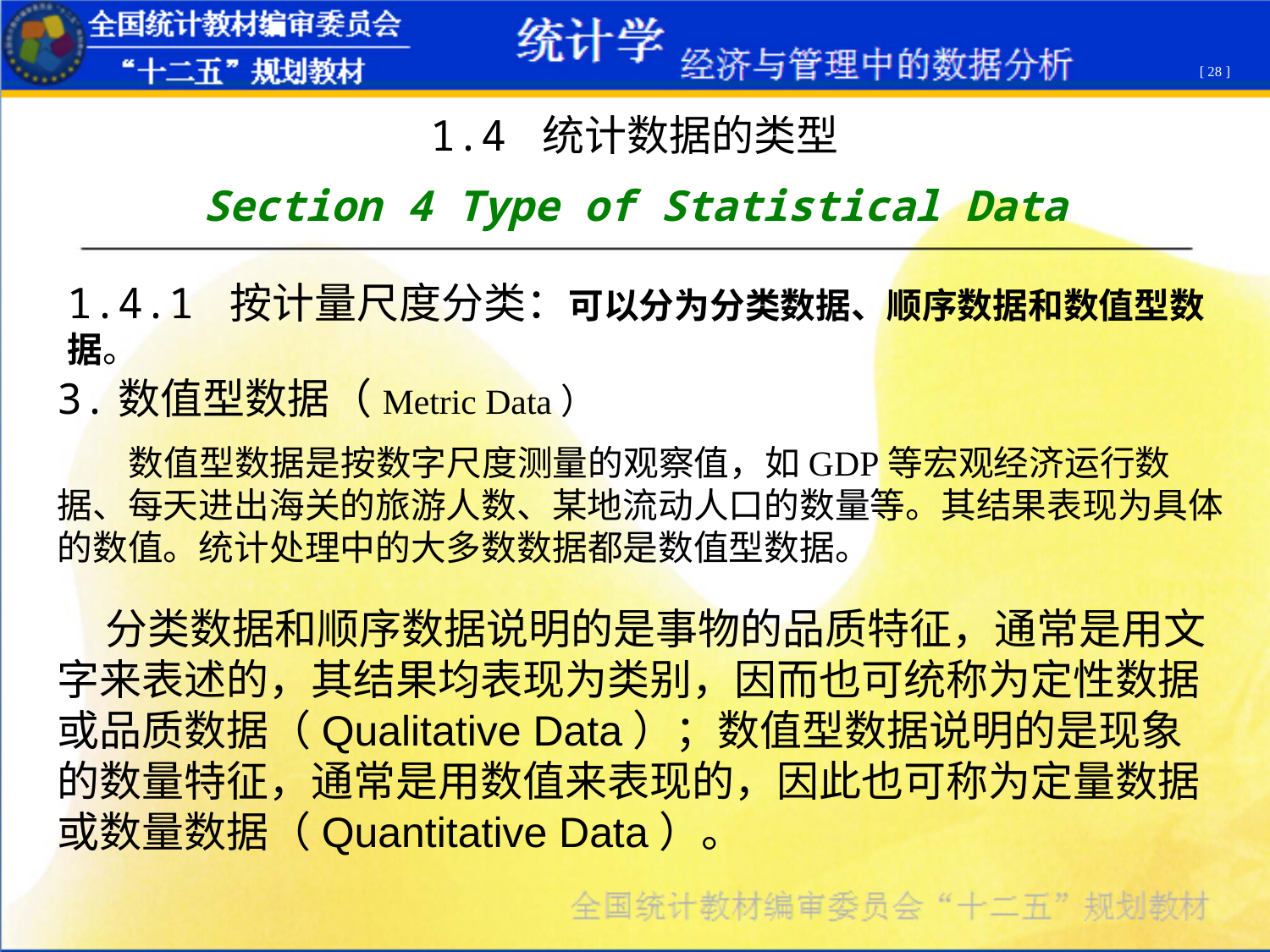

[ 28 ]
1.4 统计数据的类型
Section 4 Type of Statistical Data
1.4.1 按计量尺度分类：可以分为分类数据、顺序数据和数值型数据。
3.数值型数据（Metric Data）
        数值型数据是按数字尺度测量的观察值，如GDP等宏观经济运行数据、每天进出海关的旅游人数、某地流动人口的数量等。其结果表现为具体的数值。统计处理中的大多数数据都是数值型数据。
    分类数据和顺序数据说明的是事物的品质特征，通常是用文字来表述的，其结果均表现为类别，因而也可统称为定性数据或品质数据（Qualitative Data）；数值型数据说明的是现象的数量特征，通常是用数值来表现的，因此也可称为定量数据或数量数据（Quantitative Data）。